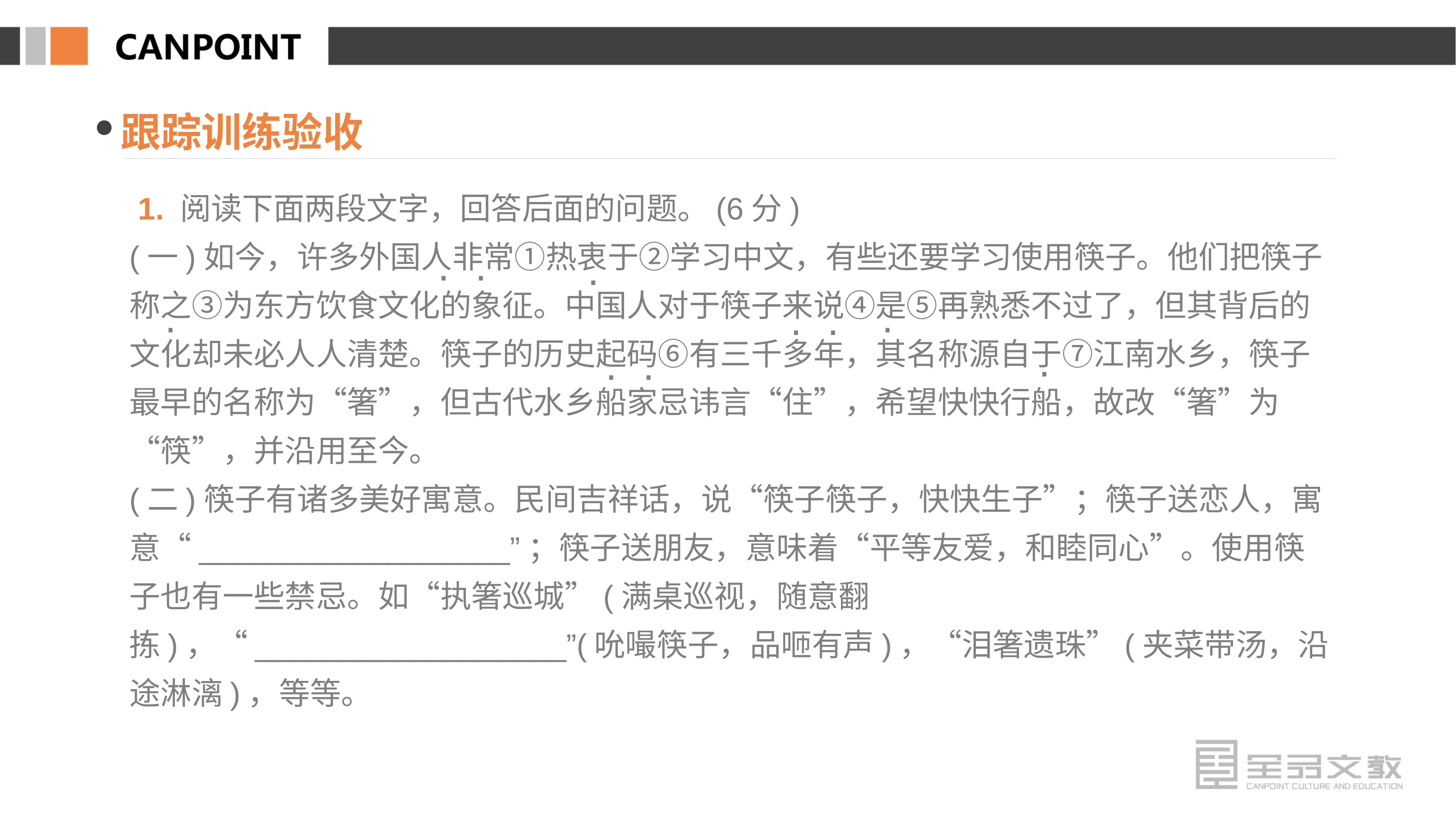

跟踪训练验收

 1. 阅读下面两段文字，回答后面的问题。(6分)
(一)如今，许多外国人非常①热衷于②学习中文，有些还要学习使用筷子。他们把筷子称之③为东方饮食文化的象征。中国人对于筷子来说④是⑤再熟悉不过了，但其背后的文化却未必人人清楚。筷子的历史起码⑥有三千多年，其名称源自于⑦江南水乡，筷子最早的名称为“箸”，但古代水乡船家忌讳言“住”，希望快快行船，故改“箸”为“筷”，并沿用至今。
(二)筷子有诸多美好寓意。民间吉祥话，说“筷子筷子，快快生子”；筷子送恋人，寓意“__________________”；筷子送朋友，意味着“平等友爱，和睦同心”。使用筷子也有一些禁忌。如“执箸巡城”(满桌巡视，随意翻拣)，“__________________”(吮嘬筷子，品咂有声)，“泪箸遗珠”(夹菜带汤，沿途淋漓)，等等。
·  ·
·
·
·
·  ·
·
·  ·